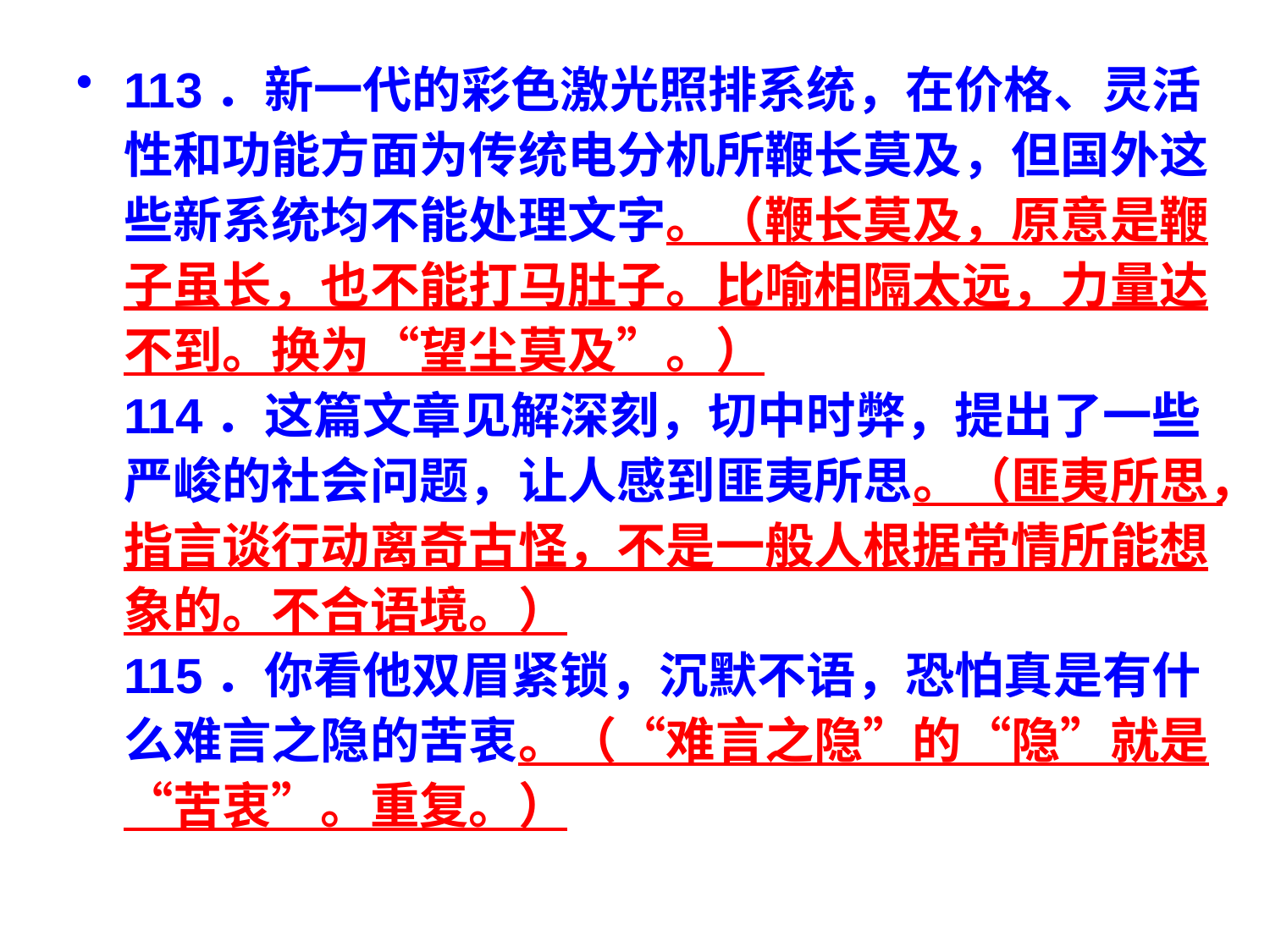

113．新一代的彩色激光照排系统，在价格、灵活性和功能方面为传统电分机所鞭长莫及，但国外这些新系统均不能处理文字。（鞭长莫及，原意是鞭子虽长，也不能打马肚子。比喻相隔太远，力量达不到。换为“望尘莫及”。）
114．这篇文章见解深刻，切中时弊，提出了一些严峻的社会问题，让人感到匪夷所思。（匪夷所思，指言谈行动离奇古怪，不是一般人根据常情所能想象的。不合语境。）
115．你看他双眉紧锁，沉默不语，恐怕真是有什么难言之隐的苦衷。（“难言之隐”的“隐”就是“苦衷”。重复。）